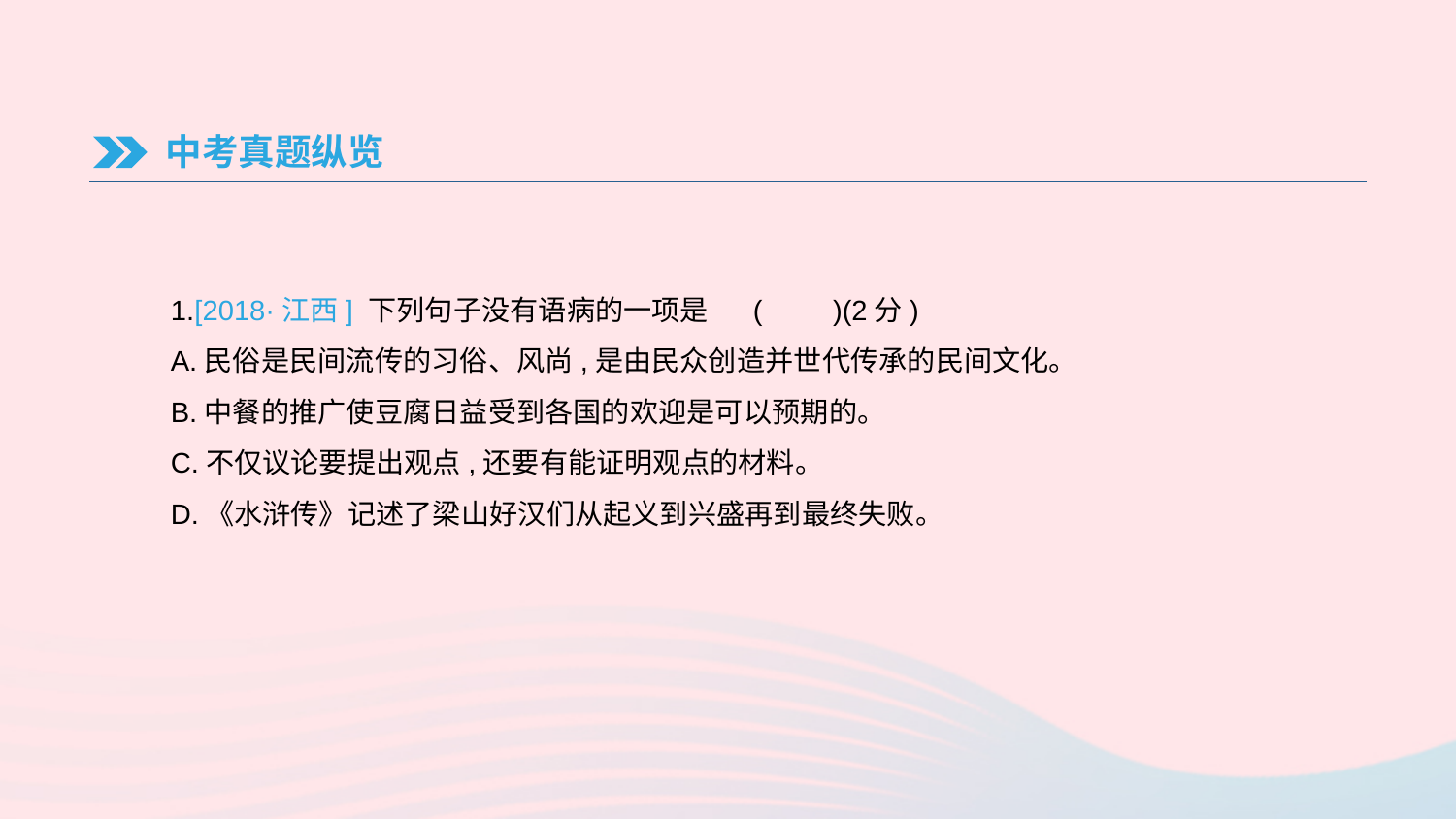

中考真题纵览

1.[2018·江西] 下列句子没有语病的一项是	(　　)(2分)
A.民俗是民间流传的习俗、风尚,是由民众创造并世代传承的民间文化。
B.中餐的推广使豆腐日益受到各国的欢迎是可以预期的。
C.不仅议论要提出观点,还要有能证明观点的材料。
D.《水浒传》记述了梁山好汉们从起义到兴盛再到最终失败。